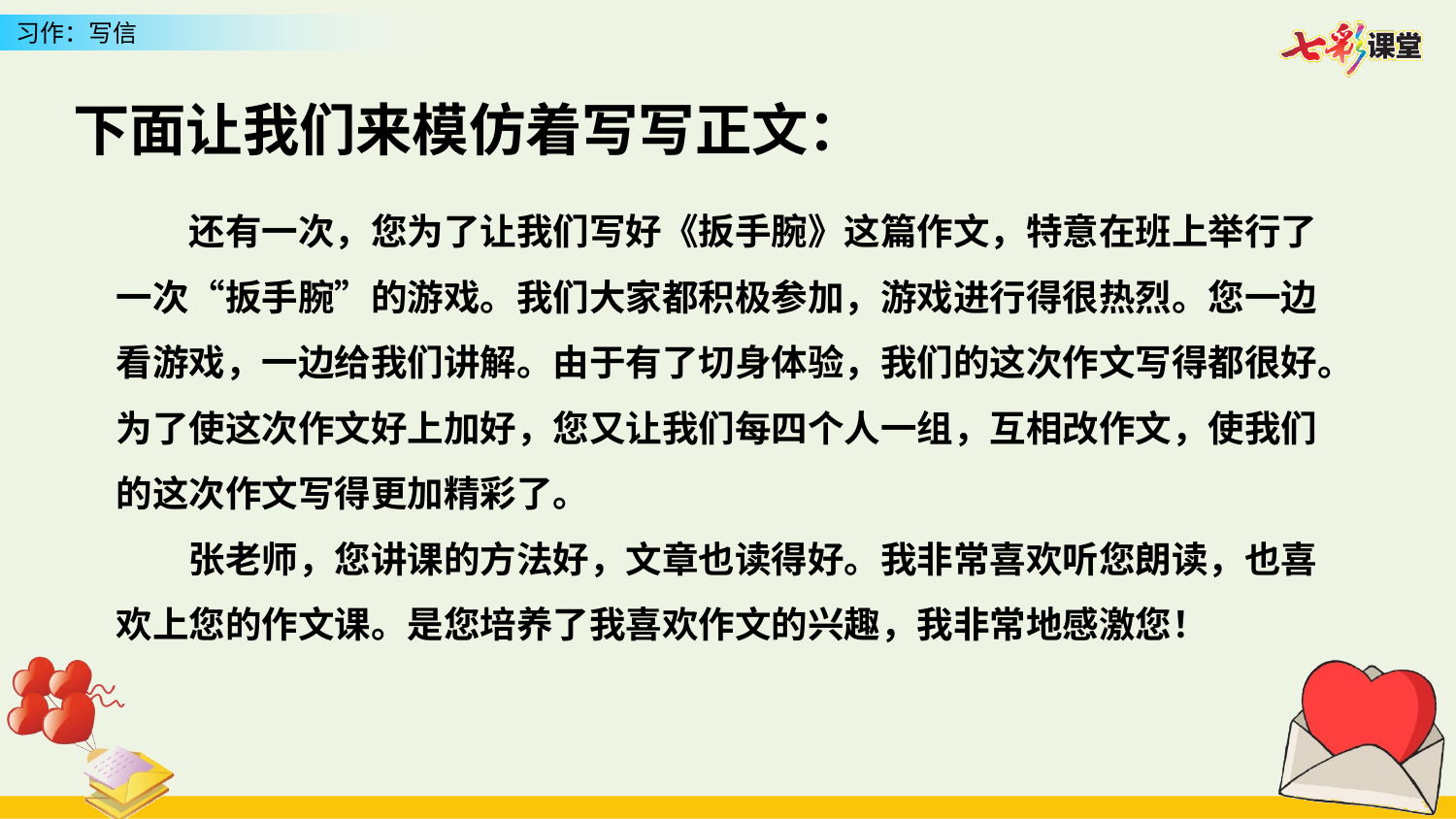

下面让我们来模仿着写写正文：
还有一次，您为了让我们写好《扳手腕》这篇作文，特意在班上举行了一次“扳手腕”的游戏。我们大家都积极参加，游戏进行得很热烈。您一边看游戏，一边给我们讲解。由于有了切身体验，我们的这次作文写得都很好。为了使这次作文好上加好，您又让我们每四个人一组，互相改作文，使我们的这次作文写得更加精彩了。
张老师，您讲课的方法好，文章也读得好。我非常喜欢听您朗读，也喜欢上您的作文课。是您培养了我喜欢作文的兴趣，我非常地感激您！